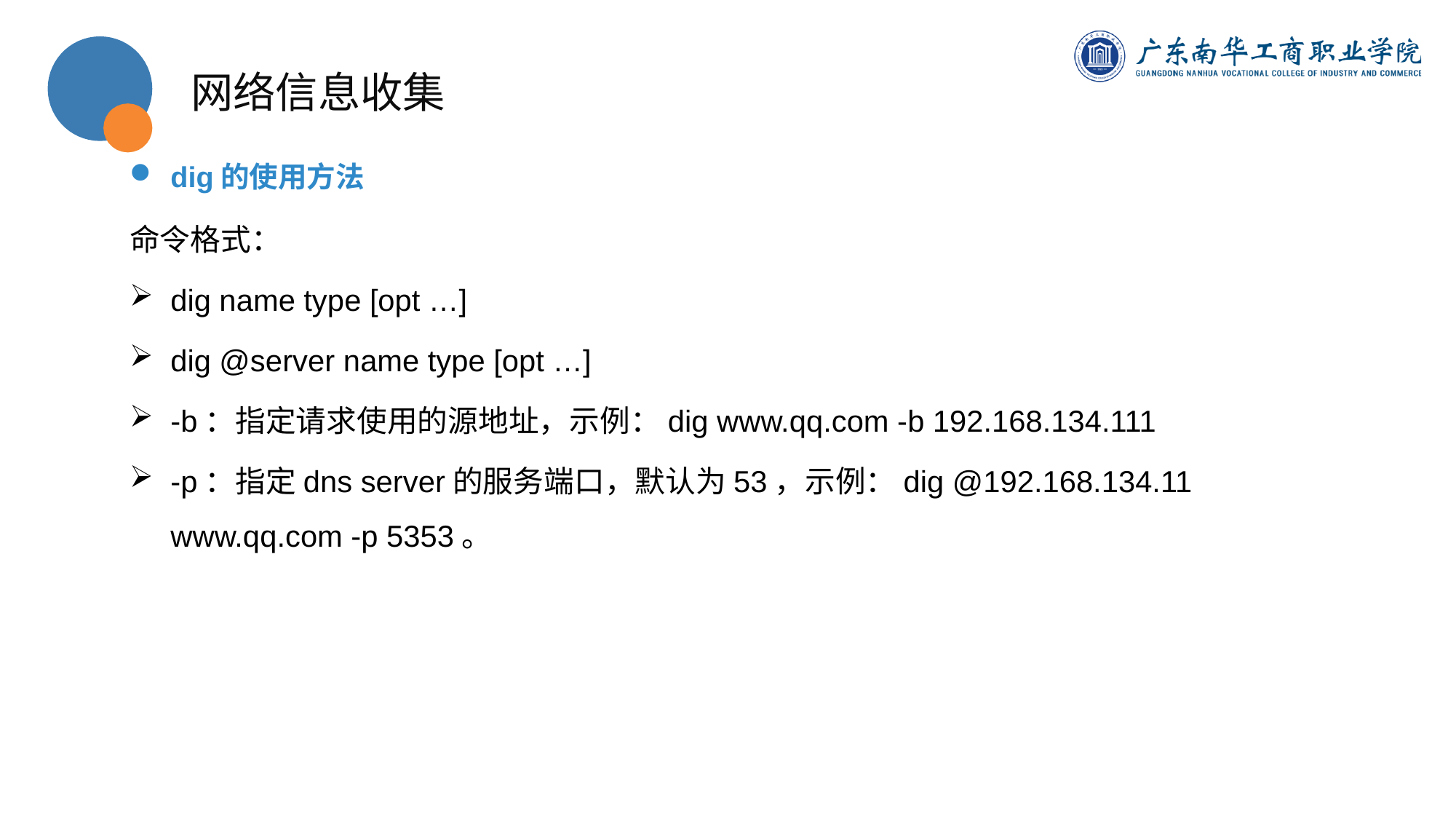

网络信息收集

dig的使用方法

命令格式：
dig name type [opt …]
dig @server name type [opt …]
-b：指定请求使用的源地址，示例：dig www.qq.com -b 192.168.134.111
-p：指定dns server的服务端口，默认为53，示例：dig @192.168.134.11 www.qq.com -p 5353。